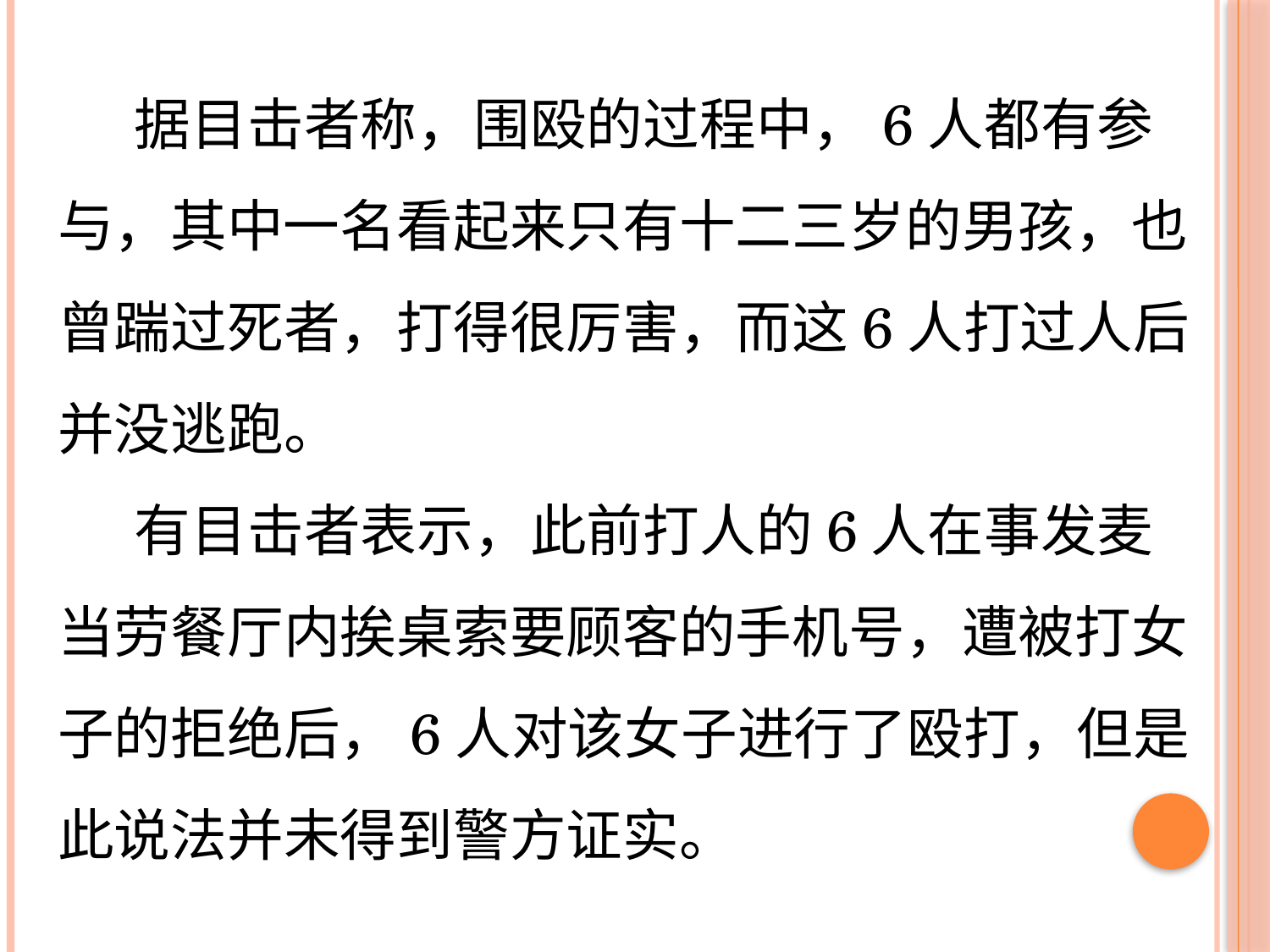

据目击者称，围殴的过程中，6人都有参与，其中一名看起来只有十二三岁的男孩，也曾踹过死者，打得很厉害，而这6人打过人后并没逃跑。
     有目击者表示，此前打人的6人在事发麦当劳餐厅内挨桌索要顾客的手机号，遭被打女子的拒绝后，6人对该女子进行了殴打，但是此说法并未得到警方证实。